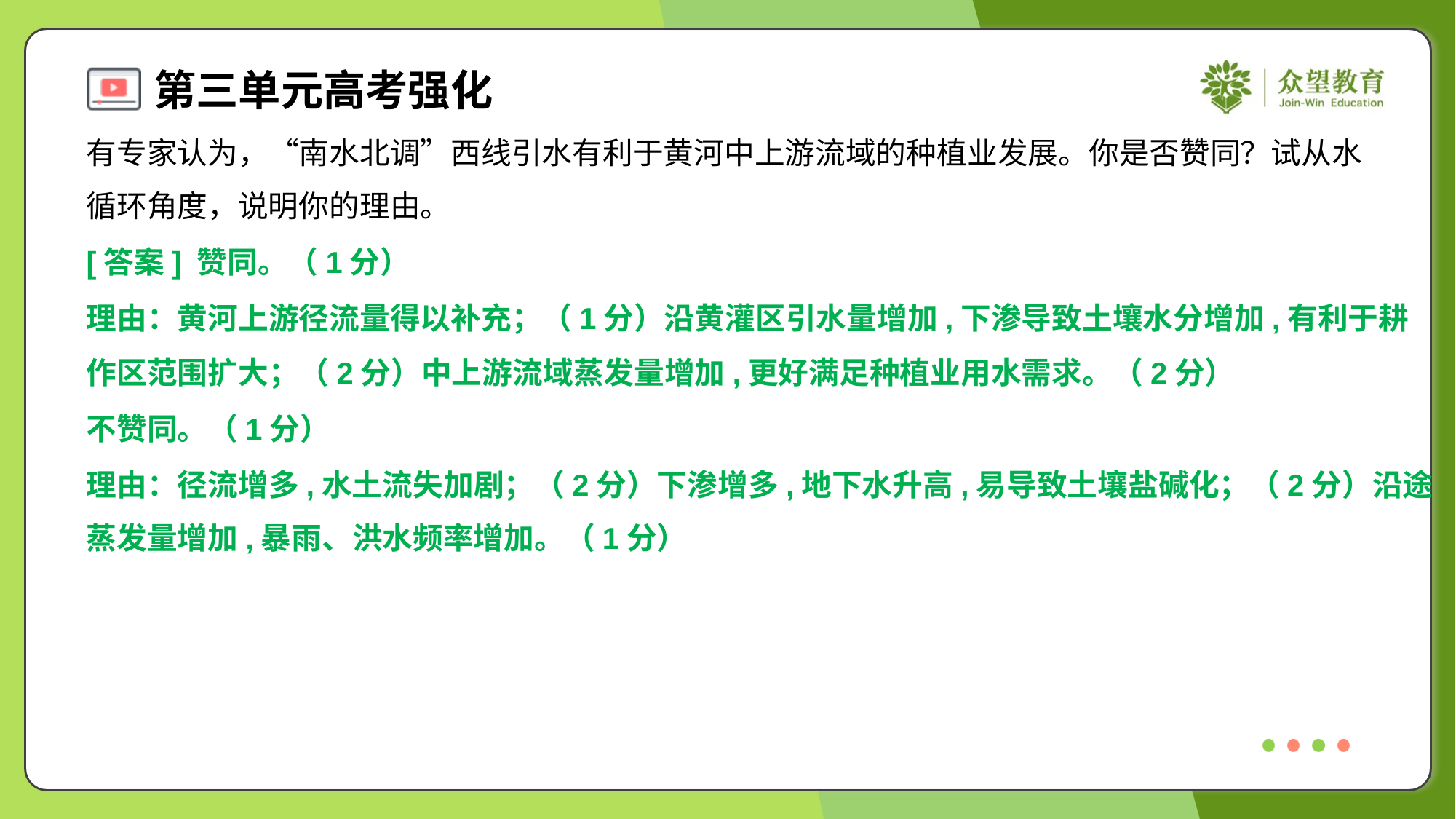

有专家认为，“南水北调”西线引水有利于黄河中上游流域的种植业发展。你是否赞同？试从水
循环角度，说明你的理由。
[答案] 赞同。（1分）
理由：黄河上游径流量得以补充；（1分）沿黄灌区引水量增加,下渗导致土壤水分增加,有利于耕
作区范围扩大；（2分）中上游流域蒸发量增加,更好满足种植业用水需求。（2分）
不赞同。（1分）
理由：径流增多,水土流失加剧；（2分）下渗增多,地下水升高,易导致土壤盐碱化；（2分）沿途
蒸发量增加,暴雨、洪水频率增加。（1分）